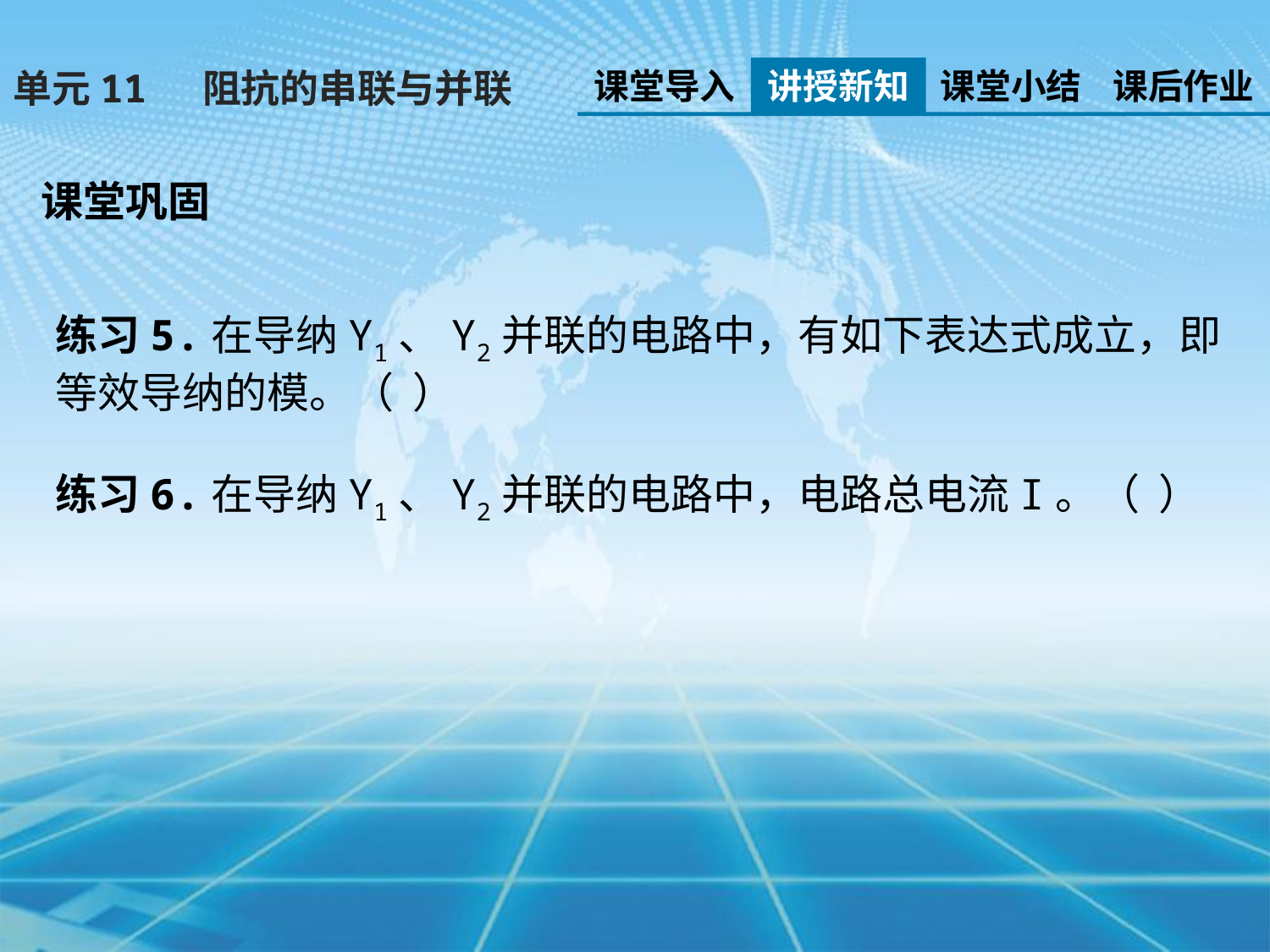

课堂导入
讲授新知
课堂小结
课后作业
单元11  阻抗的串联与并联
课堂巩固
练习5.在导纳Y1、Y2并联的电路中，有如下表达式成立，即等效导纳的模。（  ）

练习6.在导纳Y1、Y2并联的电路中，电路总电流I。（  ）